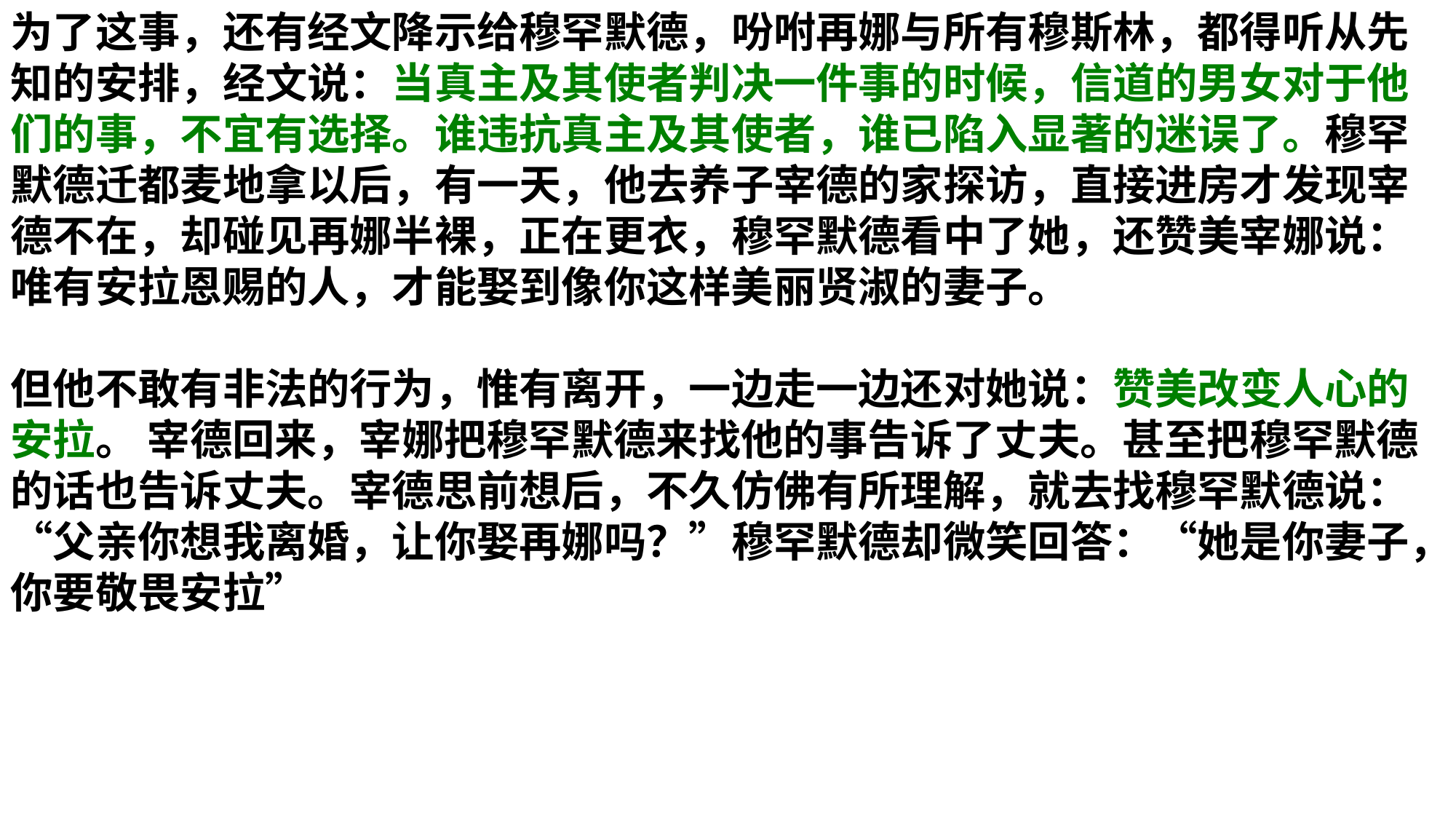

为了这事，还有经文降示给穆罕默德，吩咐再娜与所有穆斯林，都得听从先知的安排，经文说：当真主及其使者判决一件事的时候，信道的男女对于他们的事，不宜有选择。谁违抗真主及其使者，谁已陷入显著的迷误了。穆罕默德迁都麦地拿以后，有一天，他去养子宰德的家探访，直接进房才发现宰德不在，却碰见再娜半裸，正在更衣，穆罕默德看中了她，还赞美宰娜说：唯有安拉恩赐的人，才能娶到像你这样美丽贤淑的妻子。

但他不敢有非法的行为，惟有离开，一边走一边还对她说：赞美改变人心的安拉。 宰德回来，宰娜把穆罕默德来找他的事告诉了丈夫。甚至把穆罕默德的话也告诉丈夫。宰德思前想后，不久仿佛有所理解，就去找穆罕默德说：“父亲你想我离婚，让你娶再娜吗？”穆罕默德却微笑回答：“她是你妻子，你要敬畏安拉”